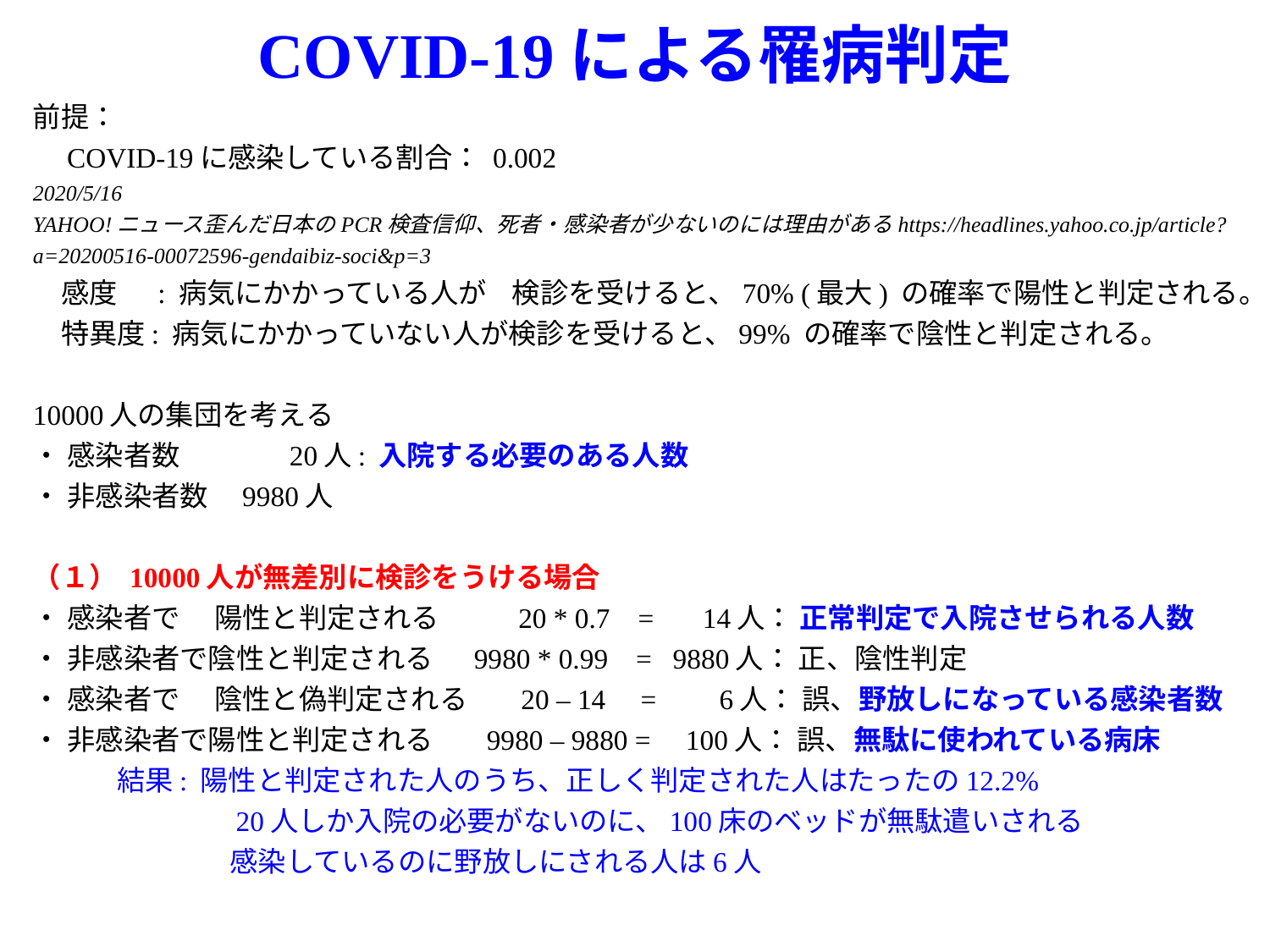

COVID-19による罹病判定
前提：
　COVID-19に感染している割合： 0.002
2020/5/16 YAHOO!ニュース歪んだ日本のPCR検査信仰、死者・感染者が少ないのには理由があるhttps://headlines.yahoo.co.jp/article?a=20200516-00072596-gendaibiz-soci&p=3
　感度　 : 病気にかかっている人が    検診を受けると、70% (最大) の確率で陽性と判定される。
　特異度: 病気にかかっていない人が検診を受けると、99% の確率で陰性と判定される。

10000人の集団を考える
・ 感染者数　　　   20人: 入院する必要のある人数
・ 非感染者数　9980人

（１） 10000人が無差別に検診をうける場合
・ 感染者で　 陽性と判定される　       20 * 0.7    =       14人： 正常判定で入院させられる人数
・ 非感染者で陰性と判定される　 9980 * 0.99    =   9880人： 正、陰性判定
・ 感染者で　 陰性と偽判定される　   20 – 14     =         6人： 誤、野放しになっている感染者数
・ 非感染者で陽性と判定される　   9980 – 9880 =     100人： 誤、無駄に使われている病床
　　　結果: 陽性と判定された人のうち、正しく判定された人はたったの12.2%
　　　　　　　20人しか入院の必要がないのに、100床のベッドが無駄遣いされる
　　　　　　　感染しているのに野放しにされる人は6人